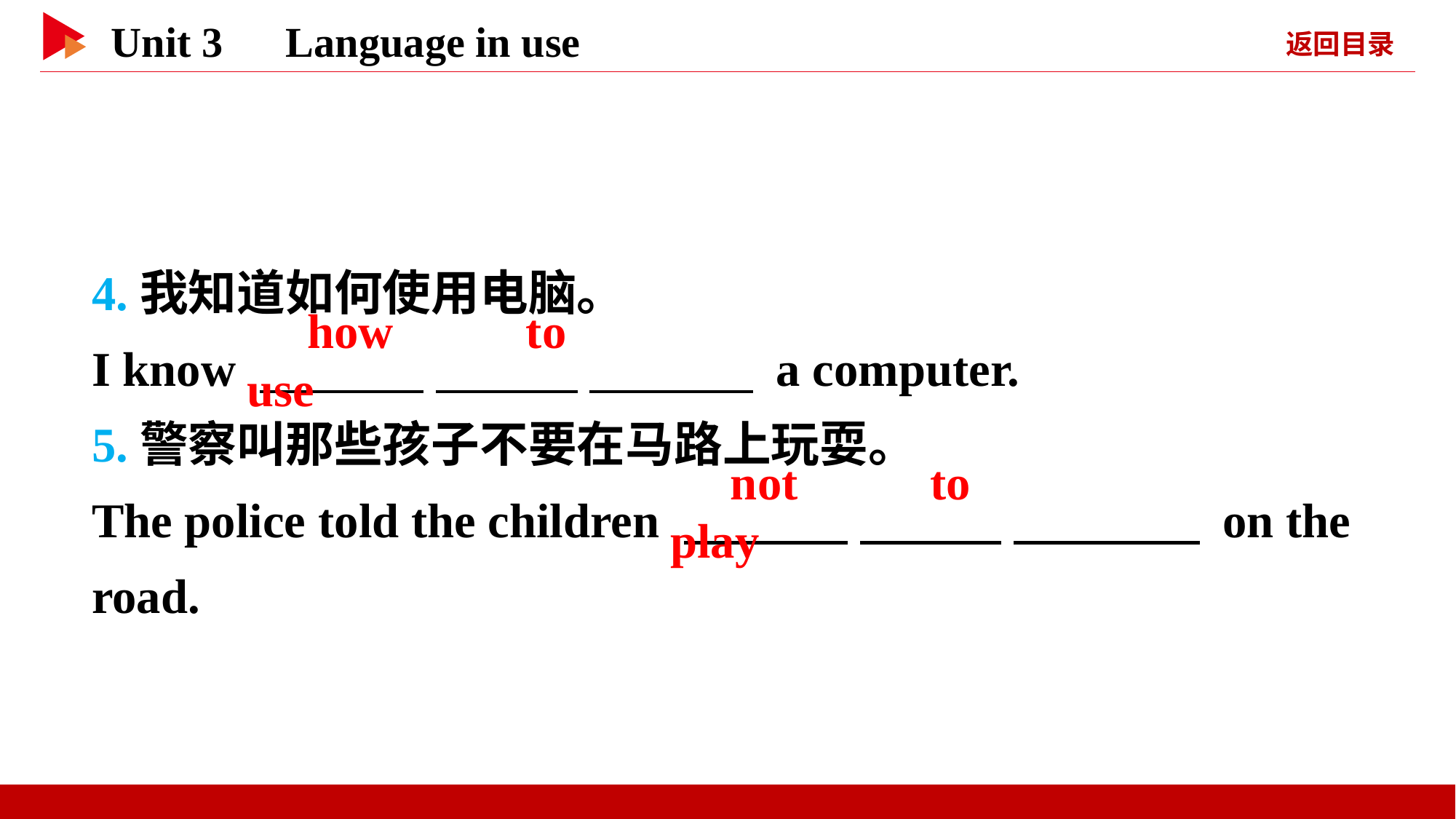

4.我知道如何使用电脑。
I know 　      　 　    　 　      　 a computer.
5.警察叫那些孩子不要在马路上玩耍。
The police told the children 　      　 　    　 　        　 on the road.
　how　 　to　 　use
　not　 　to　 　play